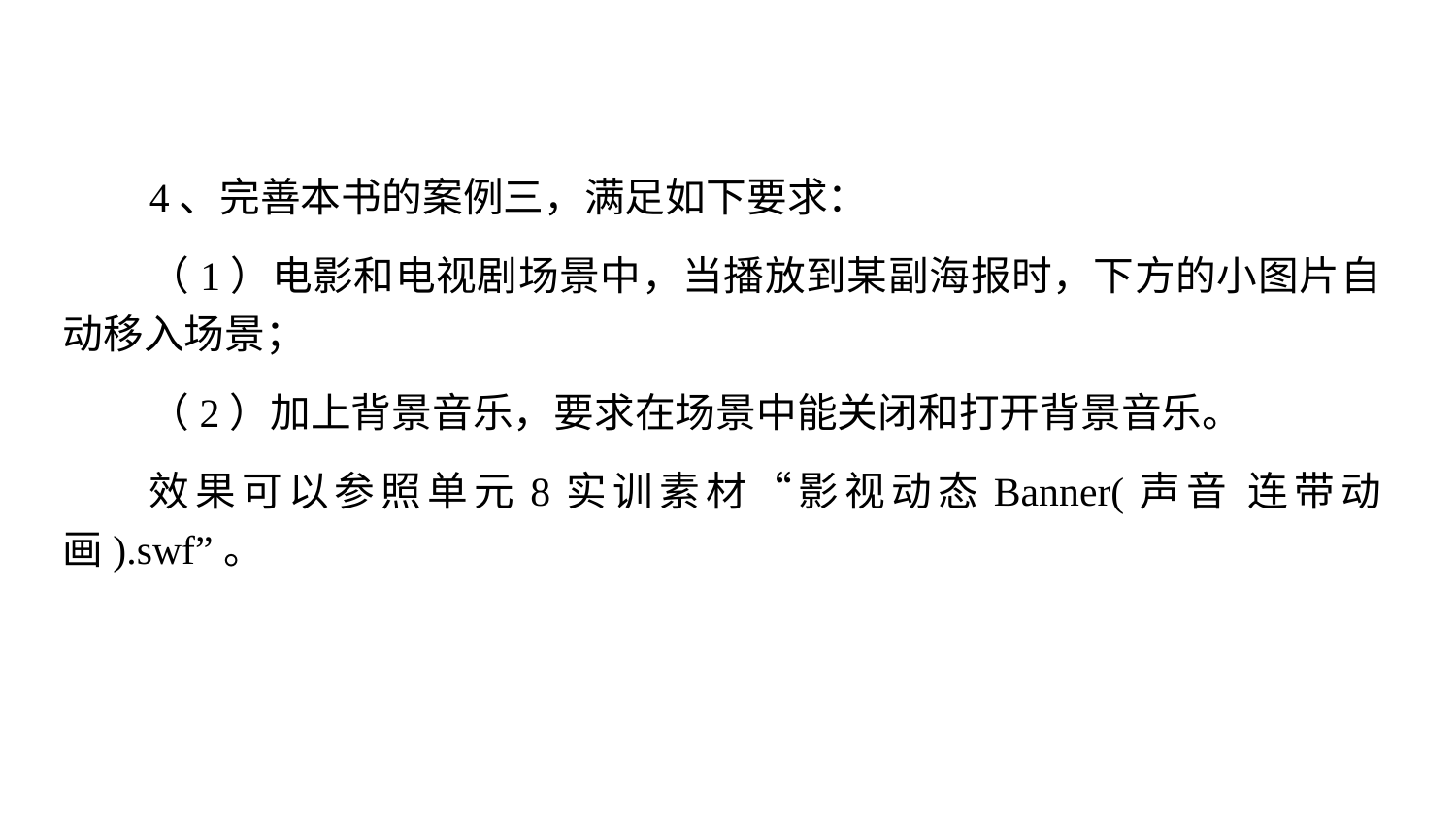

4、完善本书的案例三，满足如下要求：
（1）电影和电视剧场景中，当播放到某副海报时，下方的小图片自动移入场景；
（2）加上背景音乐，要求在场景中能关闭和打开背景音乐。
效果可以参照单元8实训素材“影视动态Banner(声音 连带动画).swf”。